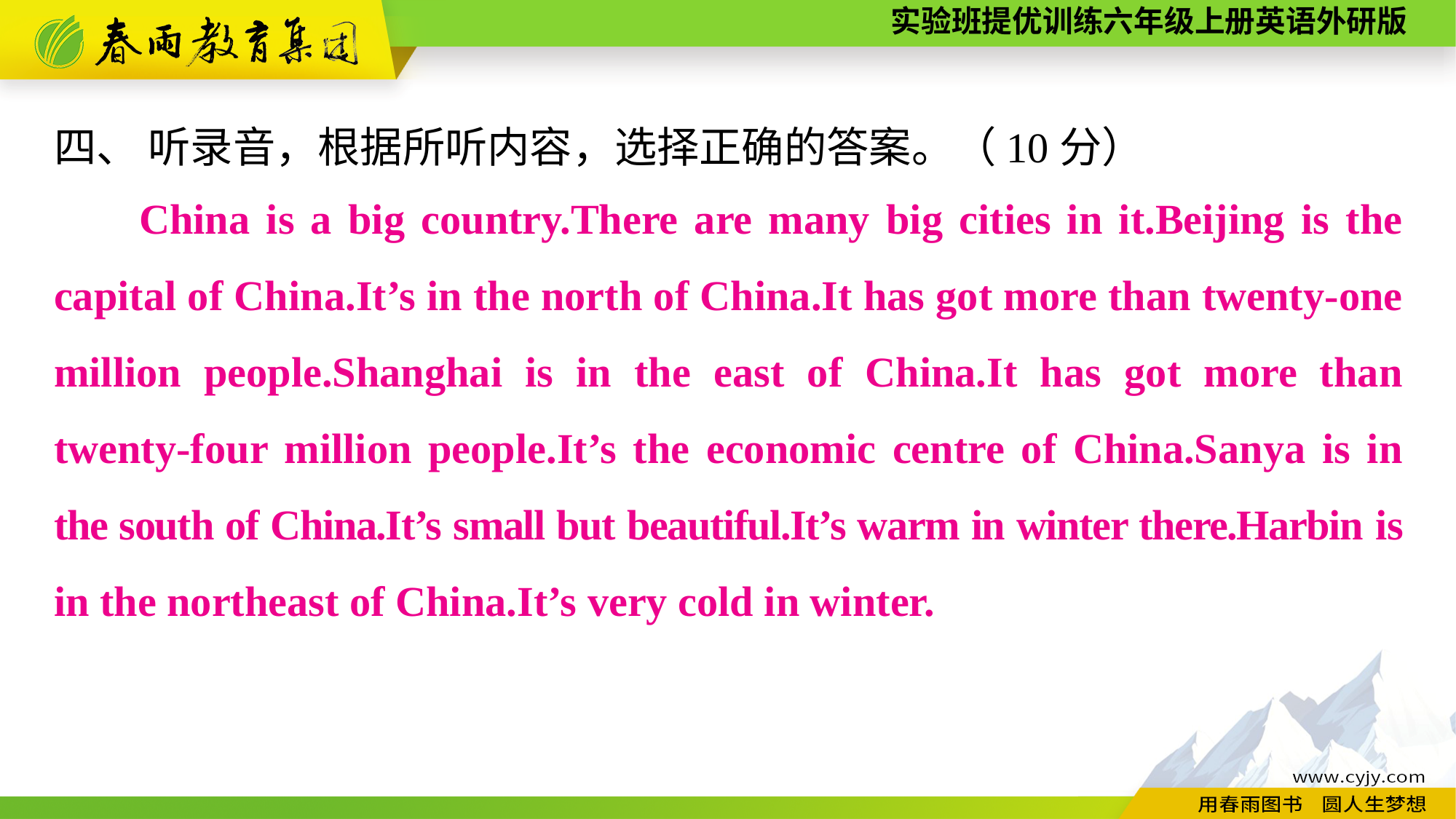

四、 听录音，根据所听内容，选择正确的答案。（10分）
China is a big country.There are many big cities in it.Beijing is the capital of China.It’s in the north of China.It has got more than twenty-one million people.Shanghai is in the east of China.It has got more than twenty-four million people.It’s the economic centre of China.Sanya is in the south of China.It’s small but beautiful.It’s warm in winter there.Harbin is in the northeast of China.It’s very cold in winter.